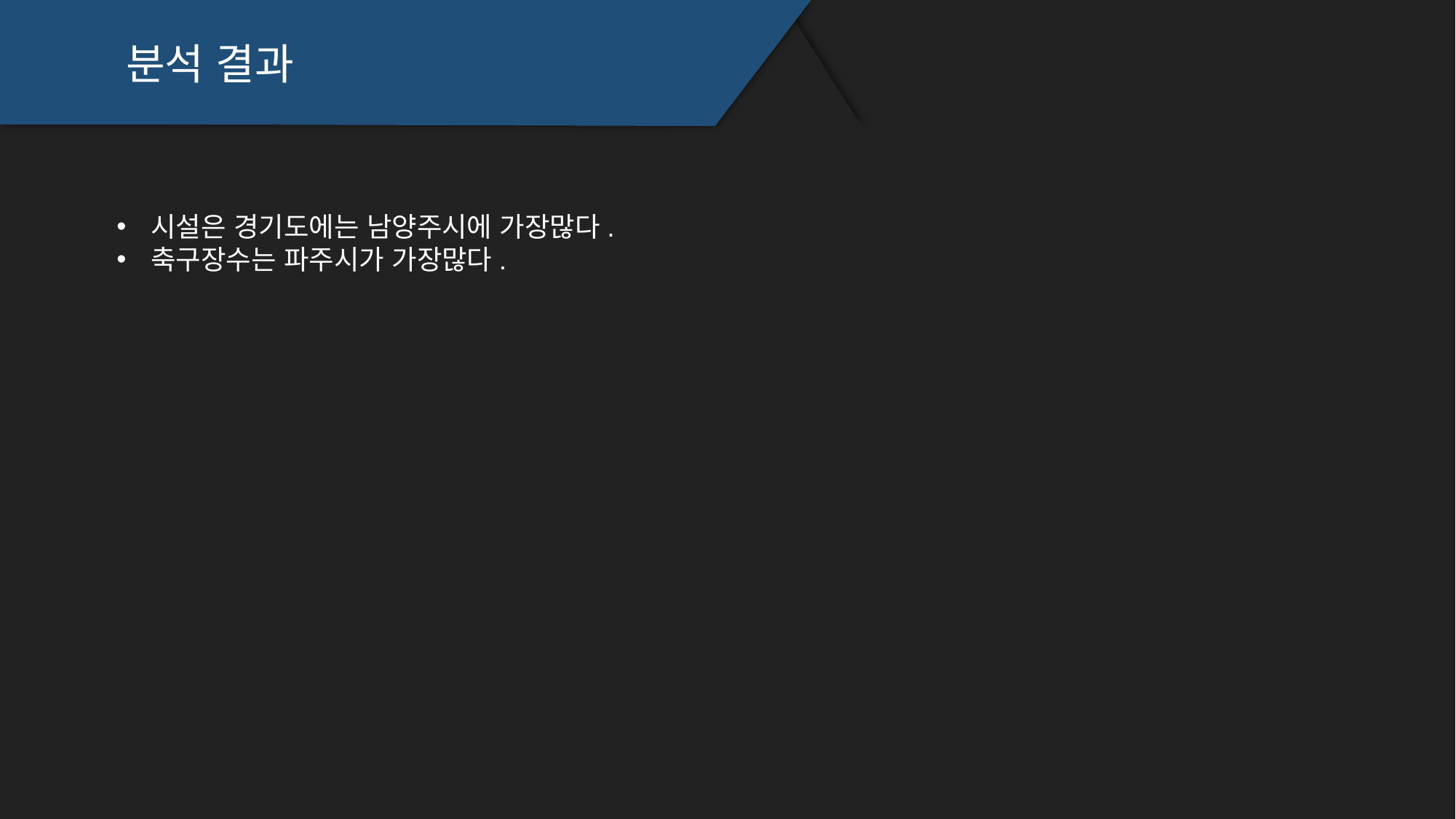

분석 결과
시설은 경기도에는 남양주시에 가장많다.
축구장수는 파주시가 가장많다.